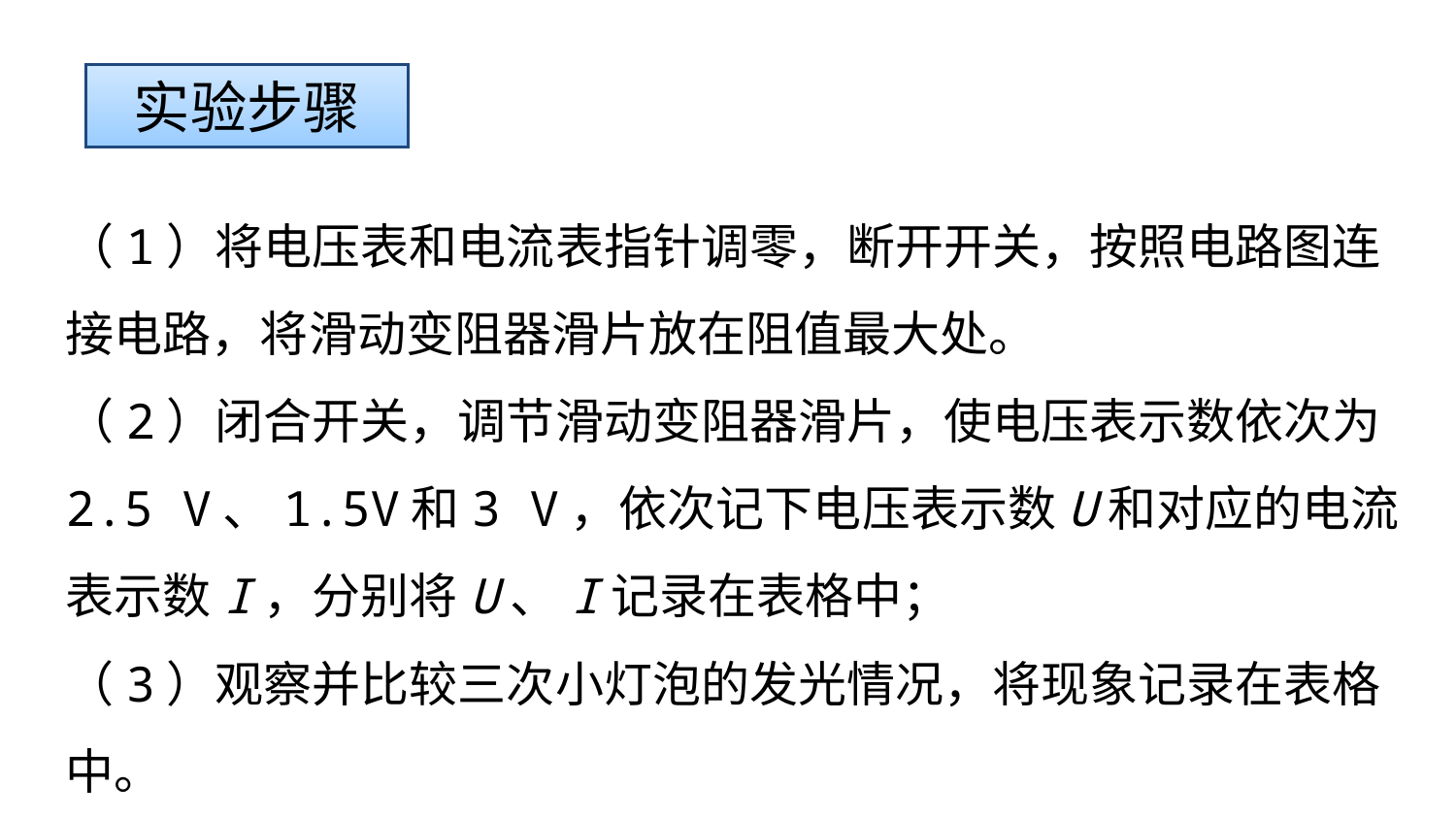

实验步骤
（1）将电压表和电流表指针调零，断开开关，按照电路图连接电路，将滑动变阻器滑片放在阻值最大处。
（2）闭合开关，调节滑动变阻器滑片，使电压表示数依次为2.5 V、1.5V和3 V，依次记下电压表示数U和对应的电流表示数I，分别将U、I记录在表格中；
（3）观察并比较三次小灯泡的发光情况，将现象记录在表格中。